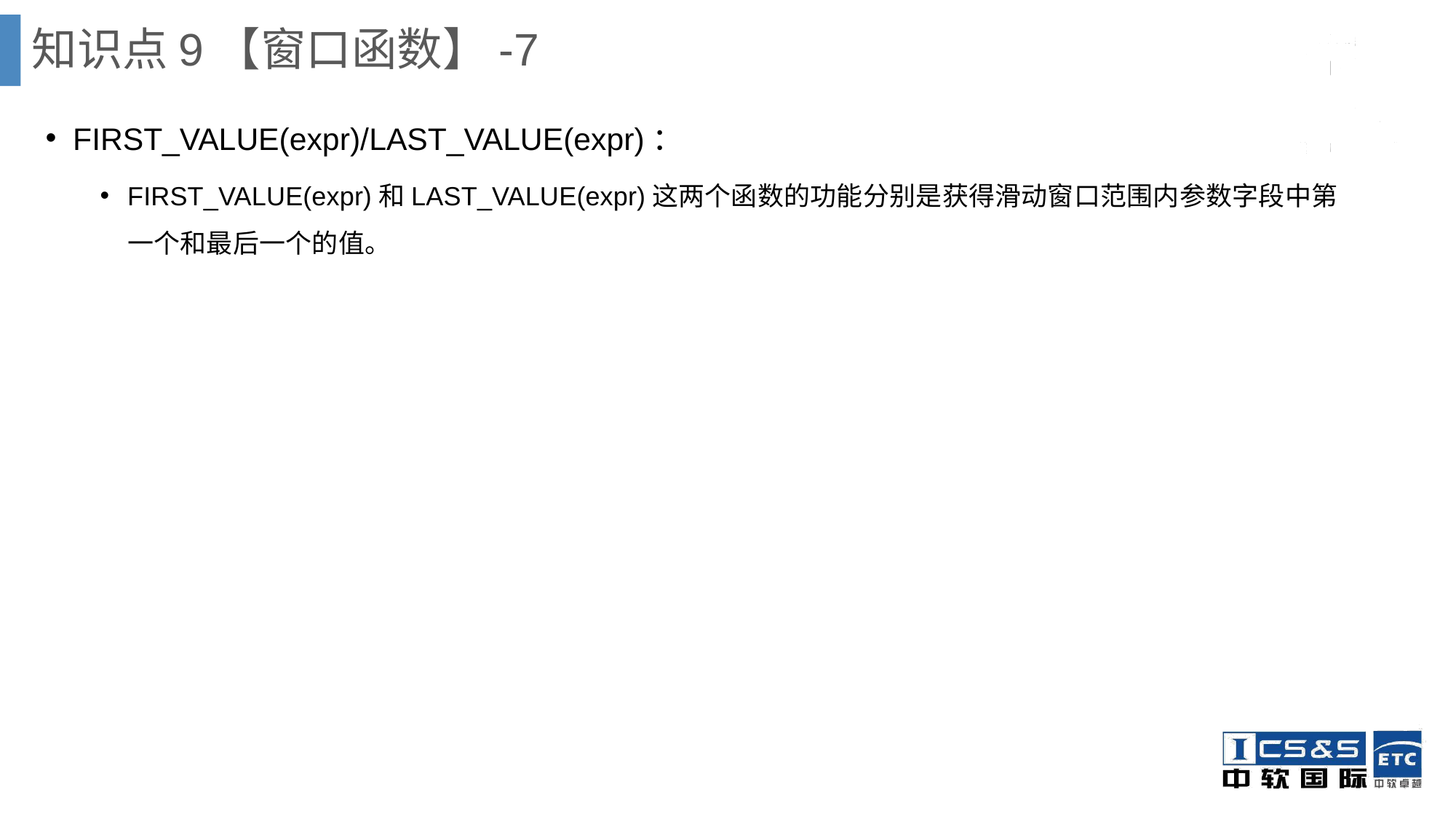

知识点9【窗口函数】-7
FIRST_VALUE(expr)/LAST_VALUE(expr)：
FIRST_VALUE(expr)和LAST_VALUE(expr)这两个函数的功能分别是获得滑动窗口范围内参数字段中第一个和最后一个的值。